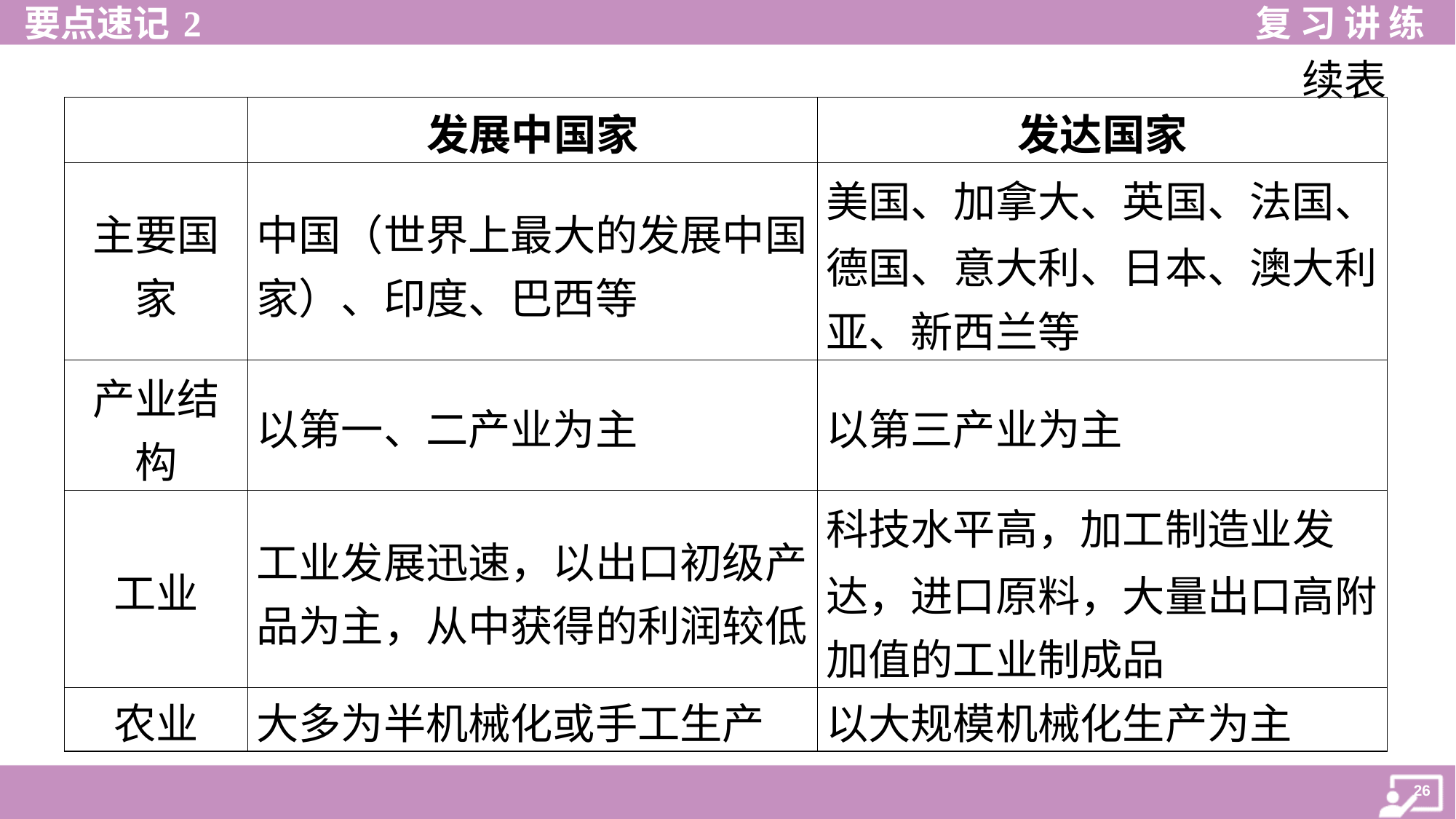

续表
|  | 发展中国家 | 发达国家 |
| --- | --- | --- |
| 主要国 家 | 中国（世界上最大的发展中国 家）、印度、巴西等 | 美国、加拿大、英国、法国、 德国、意大利、日本、澳大利 亚、新西兰等 |
| 产业结 构 | 以第一、二产业为主 | 以第三产业为主 |
| 工业 | 工业发展迅速，以出口初级产 品为主，从中获得的利润较低 | 科技水平高，加工制造业发 达，进口原料，大量出口高附 加值的工业制成品 |
| 农业 | 大多为半机械化或手工生产 | 以大规模机械化生产为主 |